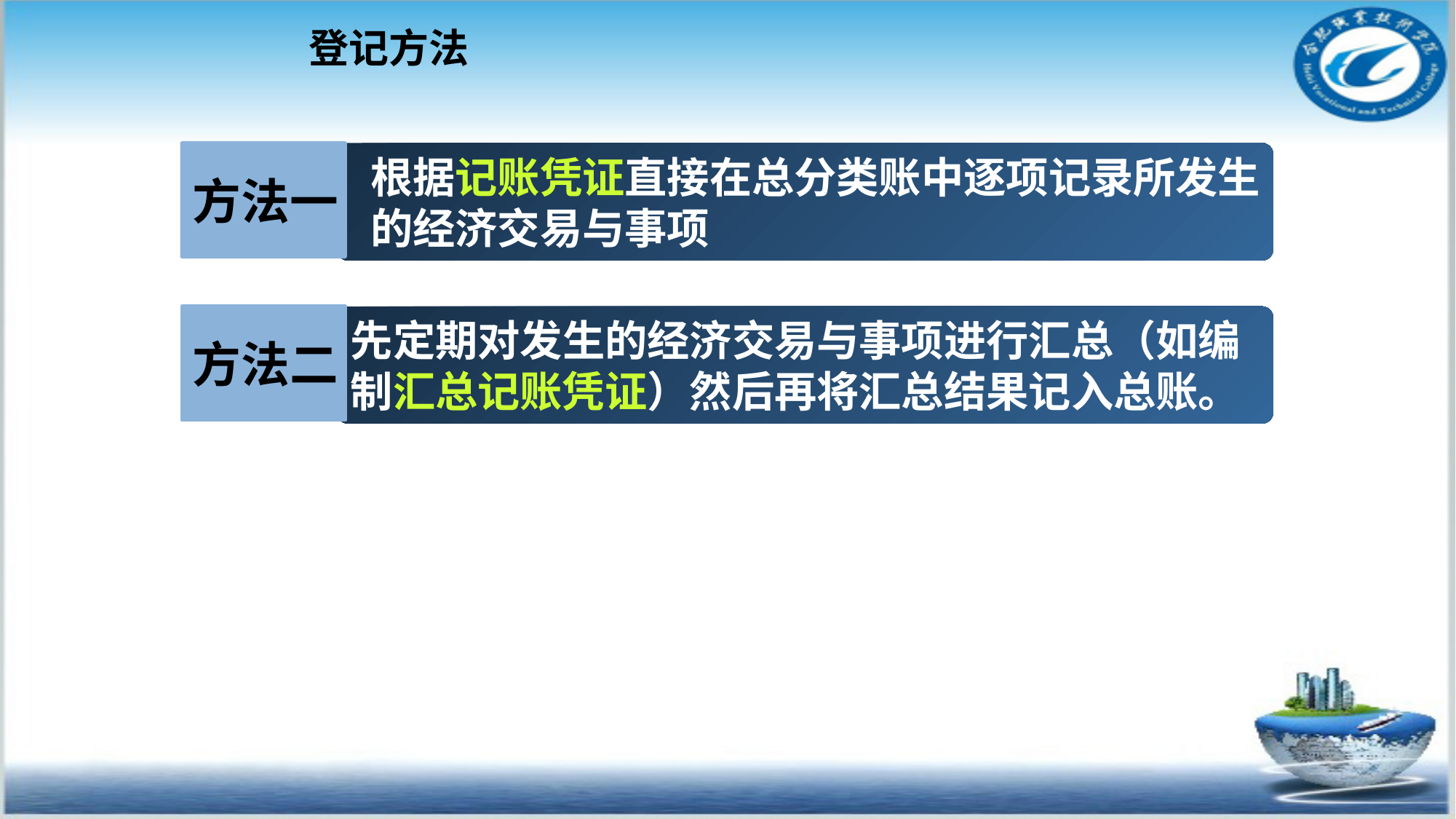

登记方法
方法一
 根据记账凭证直接在总分类账中逐项记录所发生
 的经济交易与事项
方法二
先定期对发生的经济交易与事项进行汇总（如编
制汇总记账凭证）然后再将汇总结果记入总账。